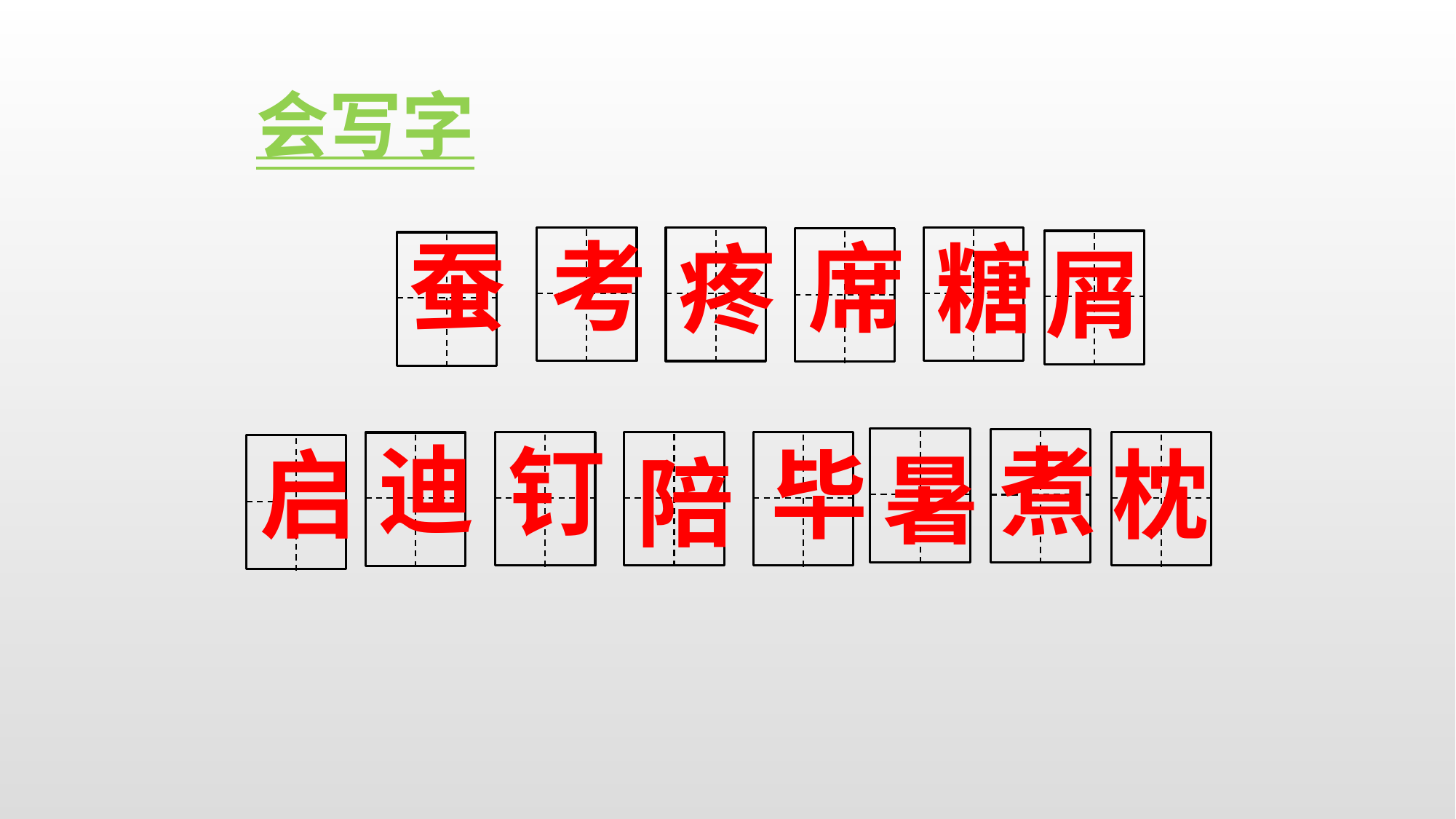

会写字
蚕
考
席
糖
疼

屑

迪
钉
煮

启
毕

枕

暑

陪